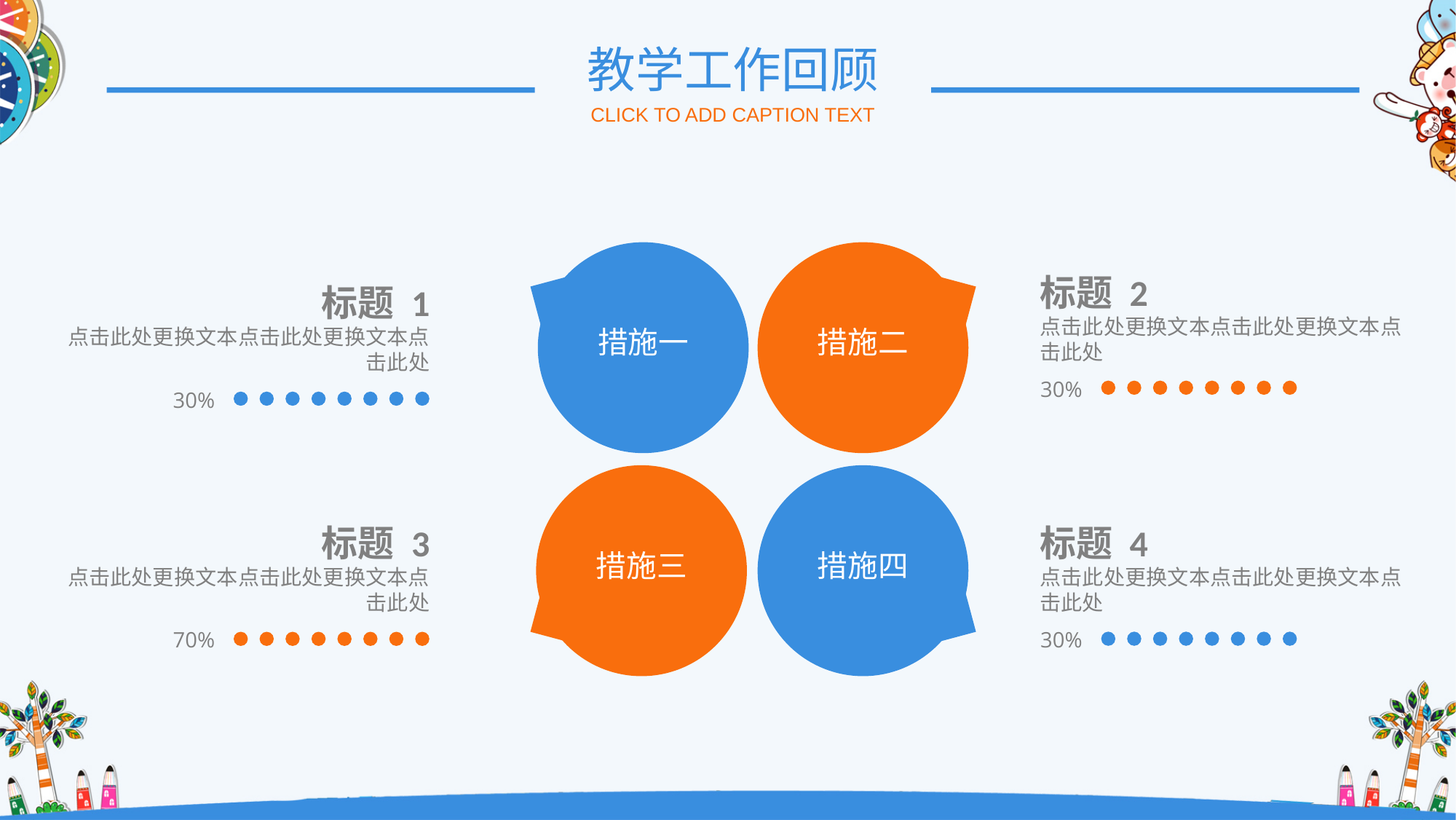

教学工作回顾

CLICK TO ADD CAPTION TEXT

措施二

措施一

措施三

措施四

标题 2
点击此处更换文本点击此处更换文本点击此处
30%

标题 1
点击此处更换文本点击此处更换文本点击此处
30%

标题 3
点击此处更换文本点击此处更换文本点击此处
70%

标题 4
点击此处更换文本点击此处更换文本点击此处
30%